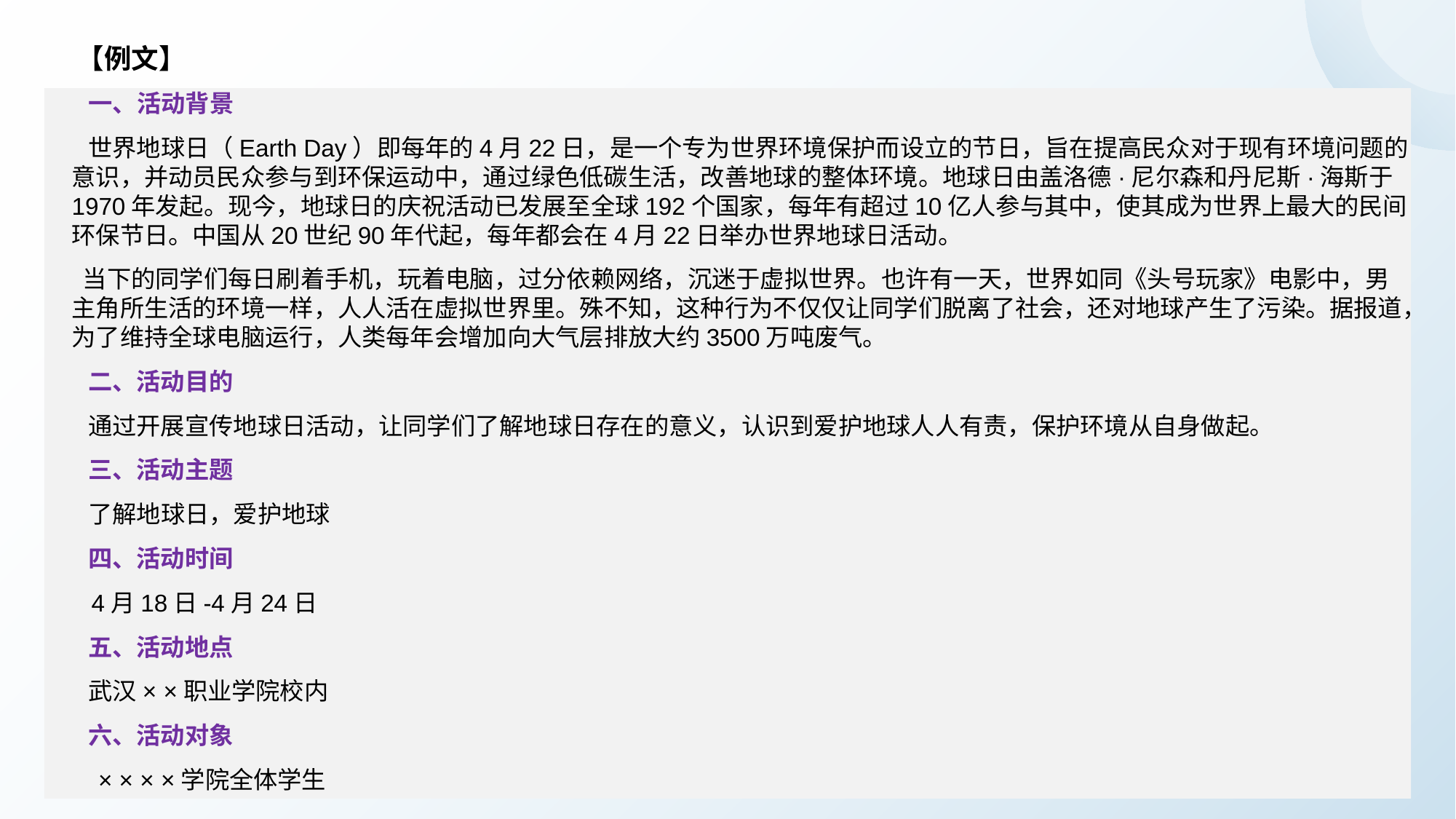

【例文】
        一、活动背景
       世界地球日（Earth Day）即每年的4月22日，是一个专为世界环境保护而设立的节日，旨在提高民众对于现有环境问题的意识，并动员民众参与到环保运动中，通过绿色低碳生活，改善地球的整体环境。地球日由盖洛德·尼尔森和丹尼斯·海斯于1970年发起。现今，地球日的庆祝活动已发展至全球192个国家，每年有超过10亿人参与其中，使其成为世界上最大的民间环保节日。中国从20世纪90年代起，每年都会在4月22日举办世界地球日活动。
      当下的同学们每日刷着手机，玩着电脑，过分依赖网络，沉迷于虚拟世界。也许有一天，世界如同《头号玩家》电影中，男主角所生活的环境一样，人人活在虚拟世界里。殊不知，这种行为不仅仅让同学们脱离了社会，还对地球产生了污染。据报道，为了维持全球电脑运行，人类每年会增加向大气层排放大约3500万吨废气。
       二、活动目的
       通过开展宣传地球日活动，让同学们了解地球日存在的意义，认识到爱护地球人人有责，保护环境从自身做起。
       三、活动主题
       了解地球日，爱护地球
       四、活动时间
       4月18日-4月24日
       五、活动地点
       武汉× ×职业学院校内
       六、活动对象
        × × × ×学院全体学生